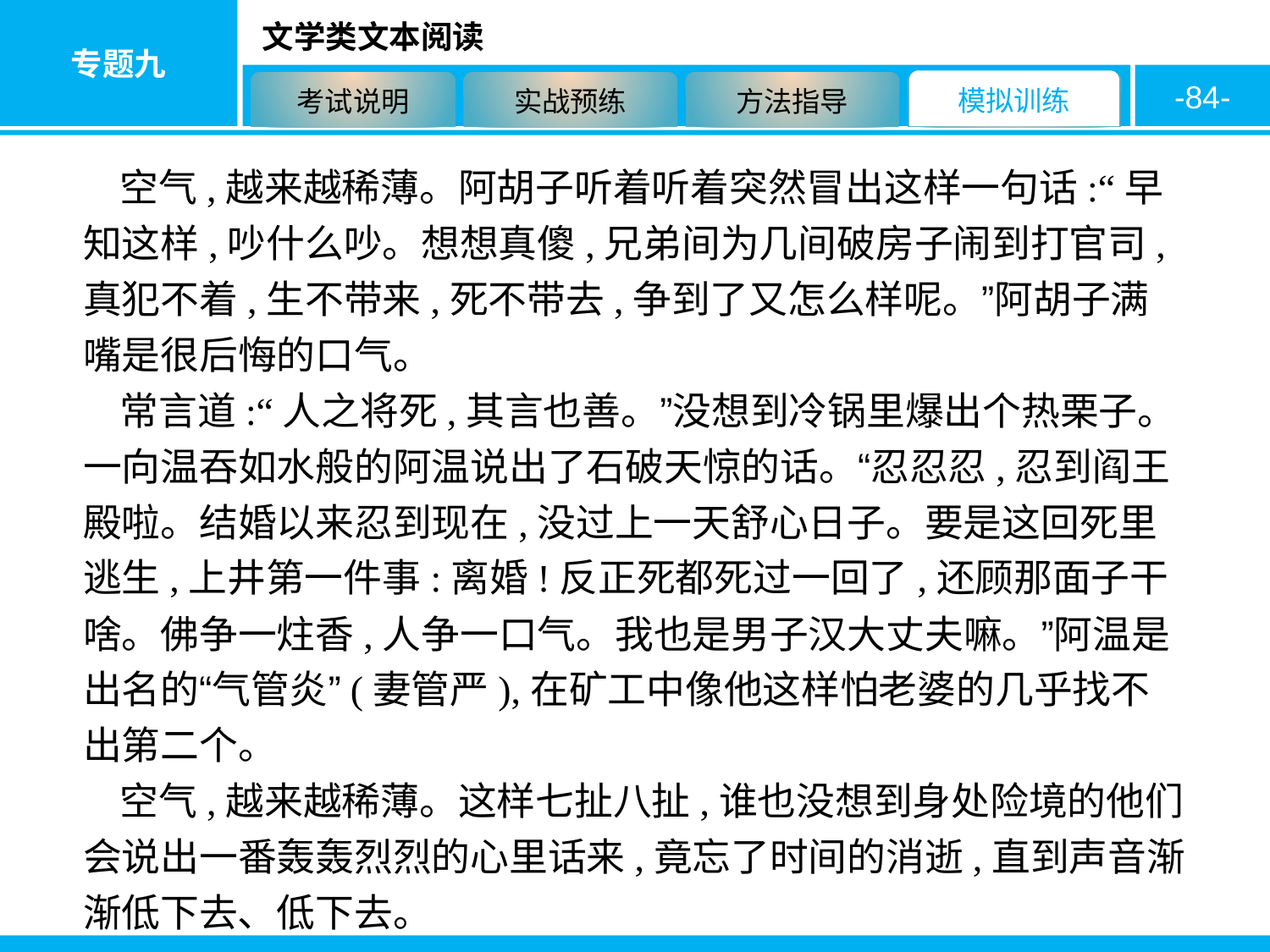

-84-
空气,越来越稀薄。阿胡子听着听着突然冒出这样一句话:“早知这样,吵什么吵。想想真傻,兄弟间为几间破房子闹到打官司,真犯不着,生不带来,死不带去,争到了又怎么样呢。”阿胡子满嘴是很后悔的口气。
常言道:“人之将死,其言也善。”没想到冷锅里爆出个热栗子。一向温吞如水般的阿温说出了石破天惊的话。“忍忍忍,忍到阎王殿啦。结婚以来忍到现在,没过上一天舒心日子。要是这回死里逃生,上井第一件事:离婚!反正死都死过一回了,还顾那面子干啥。佛争一炷香,人争一口气。我也是男子汉大丈夫嘛。”阿温是出名的“气管炎”(妻管严),在矿工中像他这样怕老婆的几乎找不出第二个。
空气,越来越稀薄。这样七扯八扯,谁也没想到身处险境的他们会说出一番轰轰烈烈的心里话来,竟忘了时间的消逝,直到声音渐渐低下去、低下去。